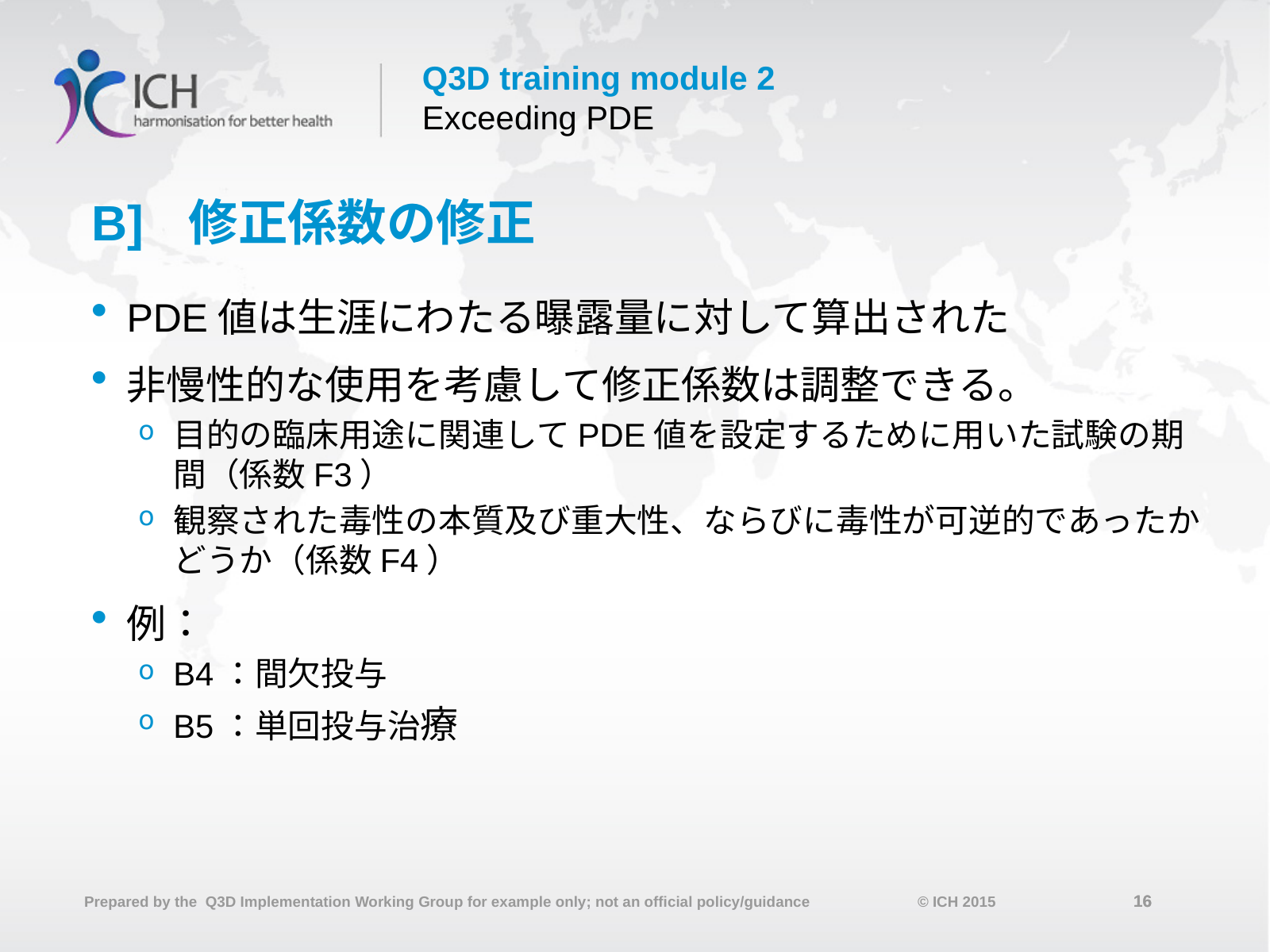

# B]	修正係数の修正
PDE値は生涯にわたる曝露量に対して算出された
非慢性的な使用を考慮して修正係数は調整できる。
目的の臨床用途に関連してPDE値を設定するために用いた試験の期間（係数F3）
観察された毒性の本質及び重大性、ならびに毒性が可逆的であったかどうか（係数F4）
例：
B4：間欠投与
B5：単回投与治療